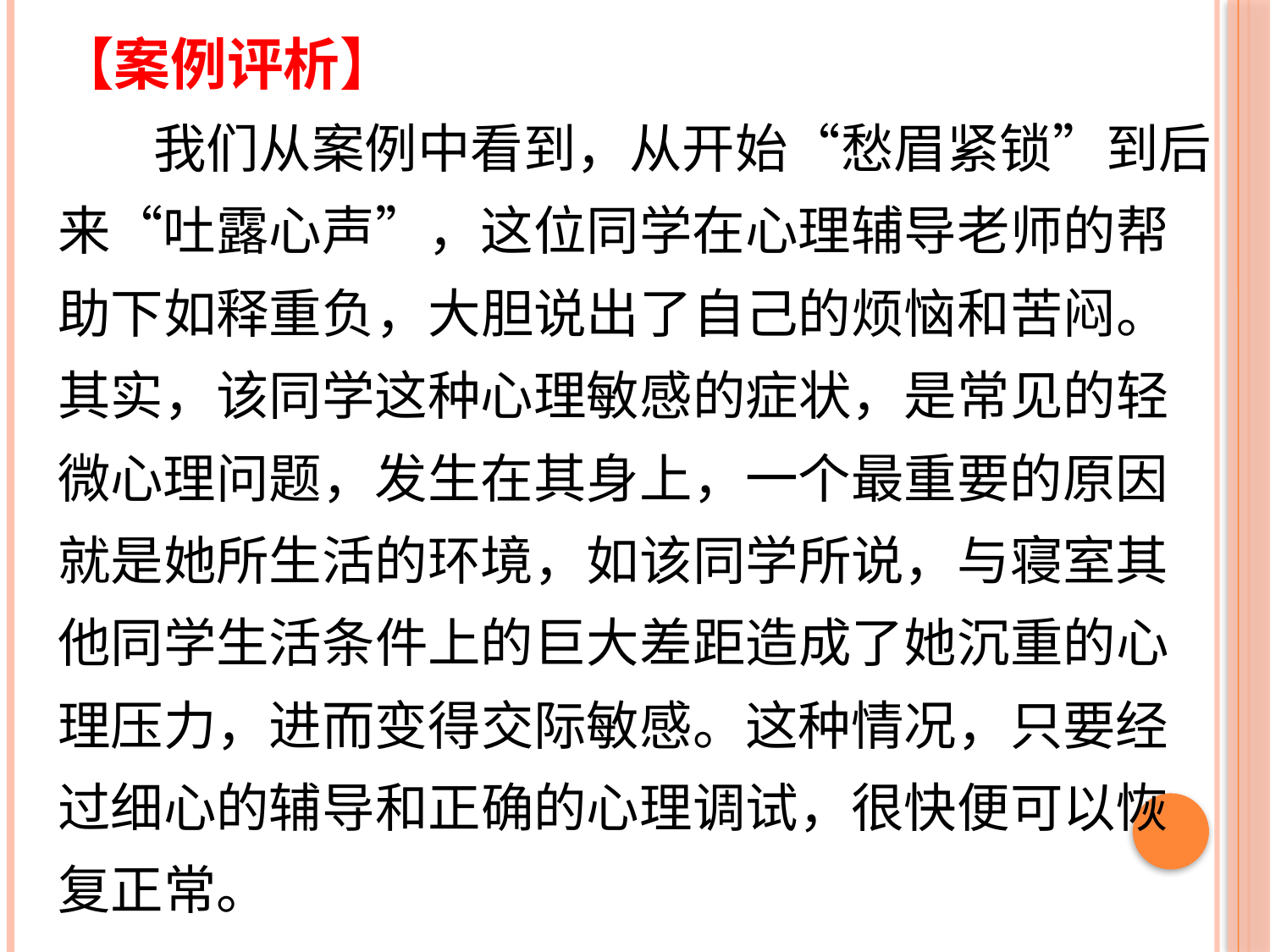

【案例评析】
       我们从案例中看到，从开始“愁眉紧锁”到后来“吐露心声”，这位同学在心理辅导老师的帮助下如释重负，大胆说出了自己的烦恼和苦闷。其实，该同学这种心理敏感的症状，是常见的轻微心理问题，发生在其身上，一个最重要的原因就是她所生活的环境，如该同学所说，与寝室其他同学生活条件上的巨大差距造成了她沉重的心理压力，进而变得交际敏感。这种情况，只要经过细心的辅导和正确的心理调试，很快便可以恢复正常。